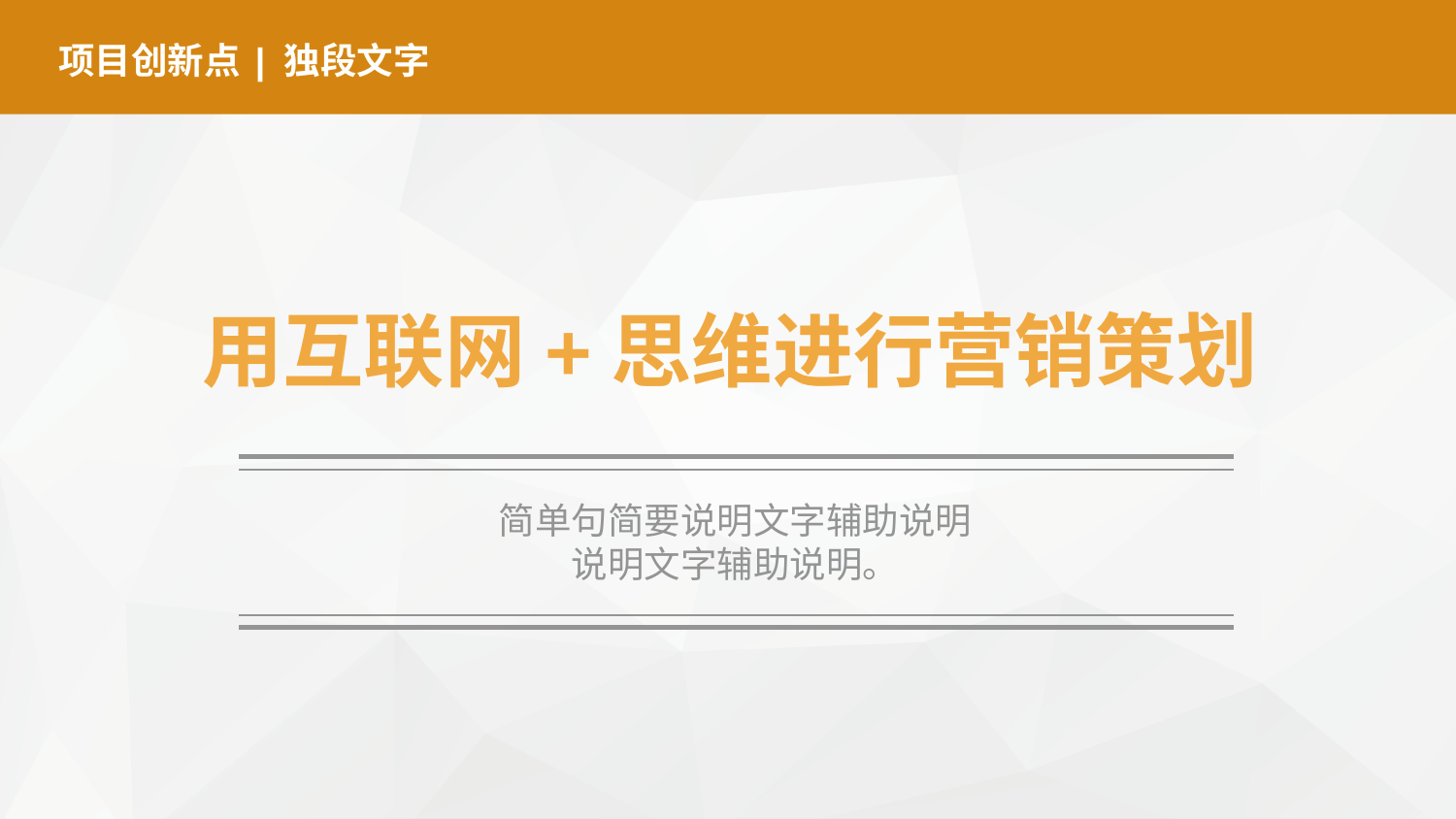

项目创新点
| 独段文字
用互联网+思维进行营销策划
简单句简要说明文字辅助说明
说明文字辅助说明。